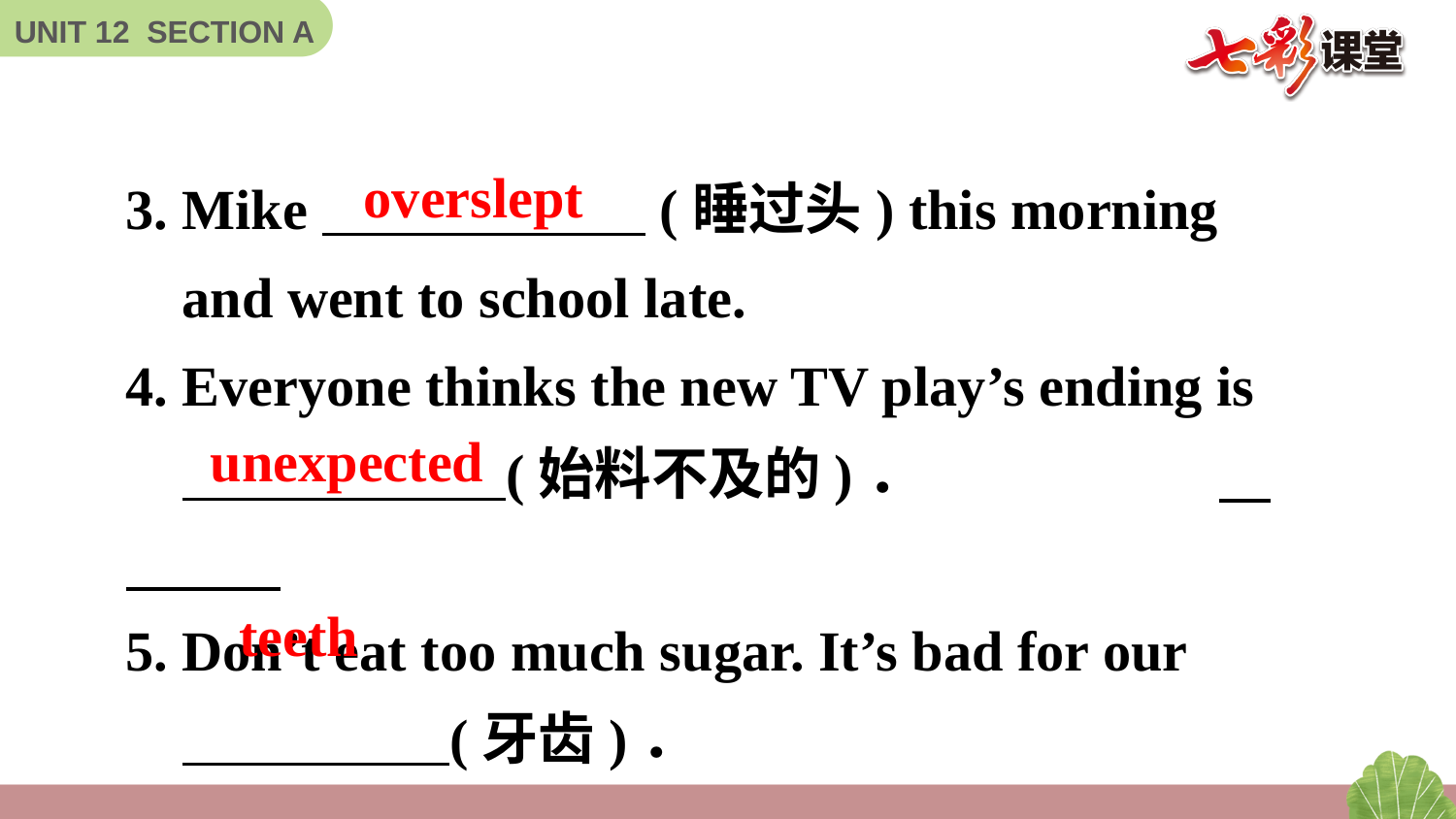

3. Mike                         (睡过头) this morning
    and went to school late.
4. Everyone thinks the new TV play’s ending is
                           (始料不及的)．
5. Don’t eat too much sugar. It’s bad for our
                       (牙齿)．
overslept
unexpected
teeth